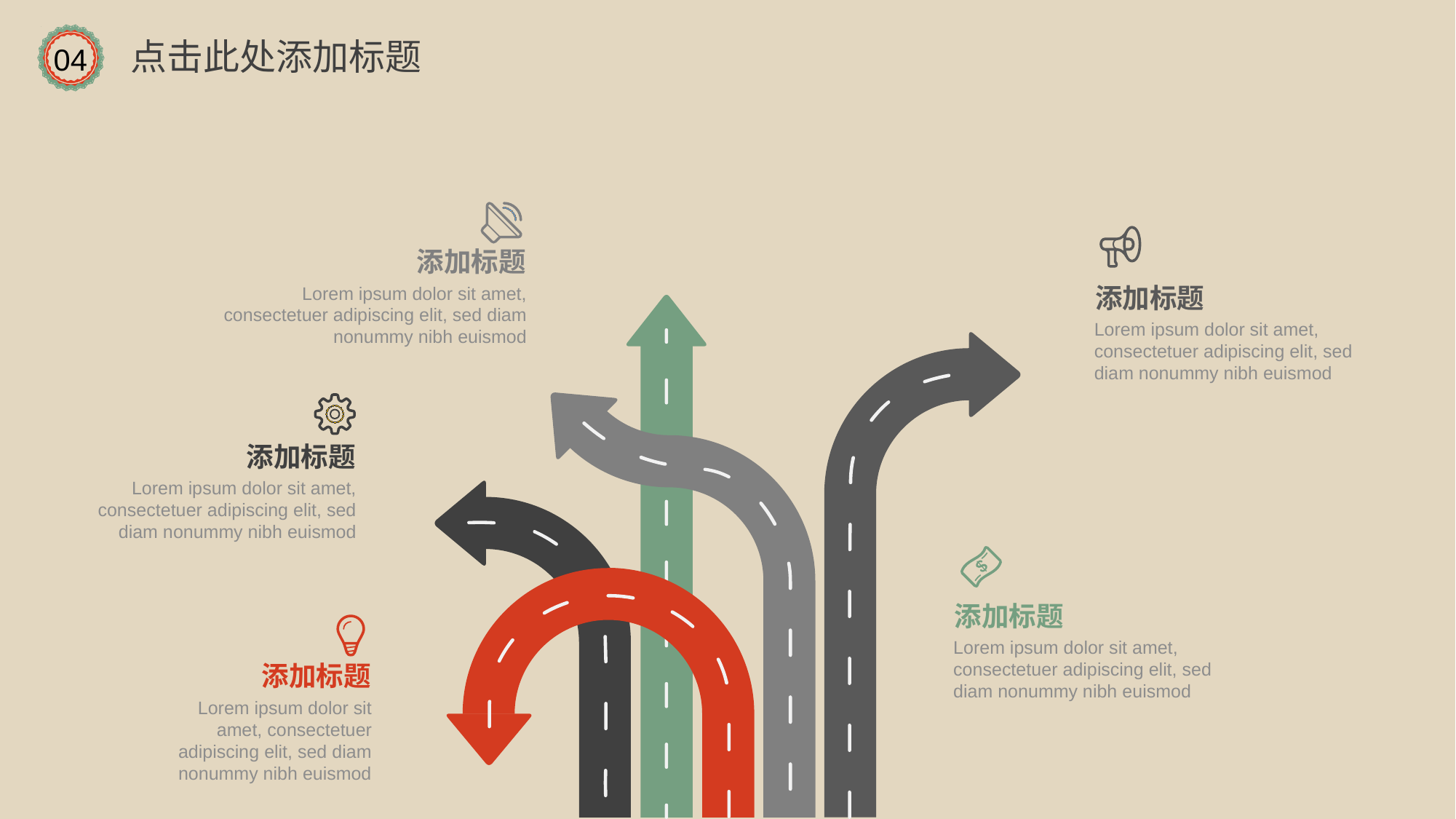

点击此处添加标题
04

添加标题
Lorem ipsum dolor sit amet, consectetuer adipiscing elit, sed diam nonummy nibh euismod

添加标题
Lorem ipsum dolor sit amet, consectetuer adipiscing elit, sed diam nonummy nibh euismod

添加标题
Lorem ipsum dolor sit amet, consectetuer adipiscing elit, sed diam nonummy nibh euismod

添加标题
Lorem ipsum dolor sit amet, consectetuer adipiscing elit, sed diam nonummy nibh euismod

添加标题
Lorem ipsum dolor sit amet, consectetuer adipiscing elit, sed diam nonummy nibh euismod